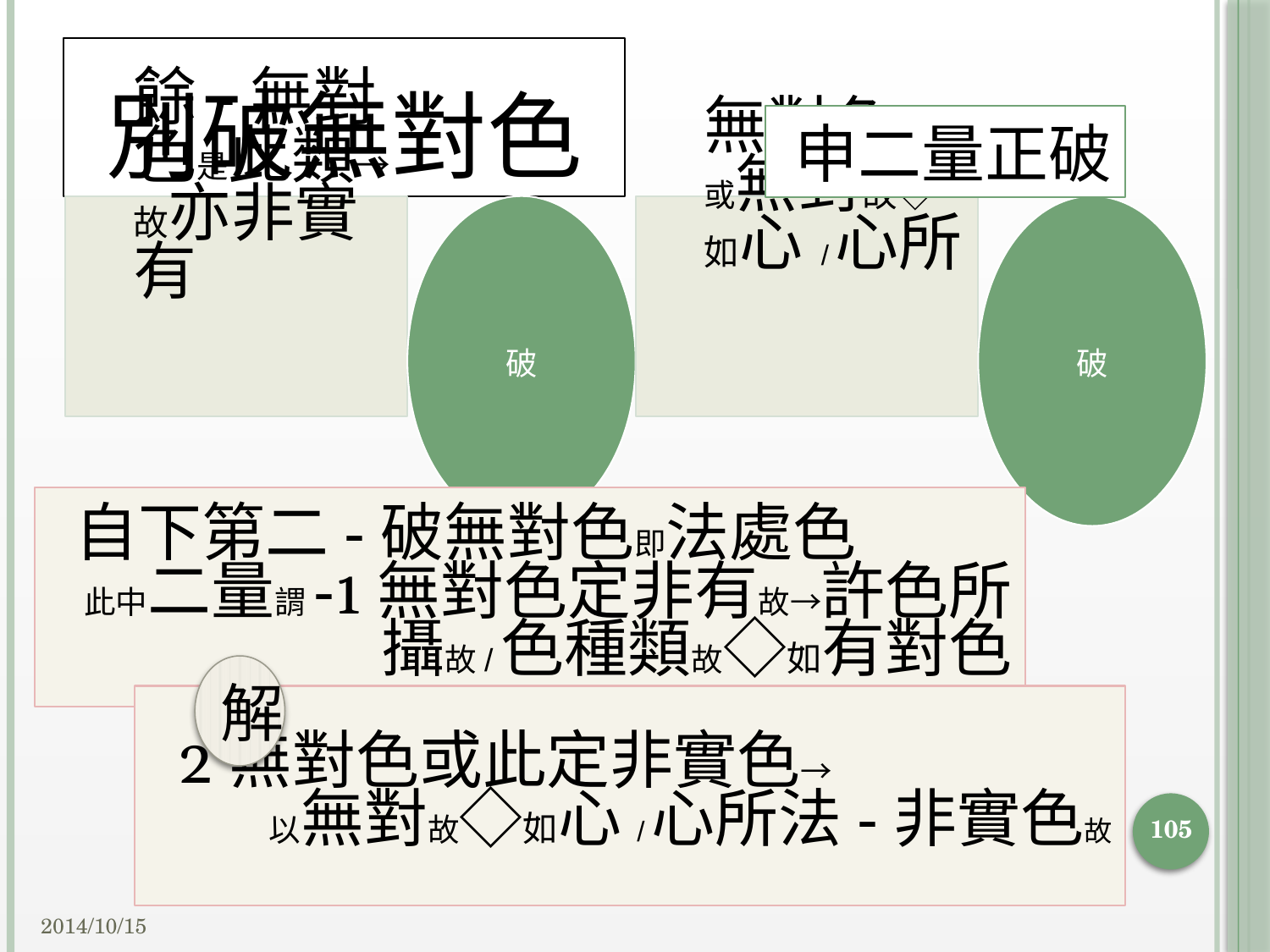

# 別破無對色
申二量正破
破
破
自下第二-破無對色即法處色            此中二量謂-1無對色定非有故→許色所攝故/色種類故◇如有對色
解
2無對色或此定非實色→                                        以無對故◇如心/心所法-非實色故
105
2014/10/15